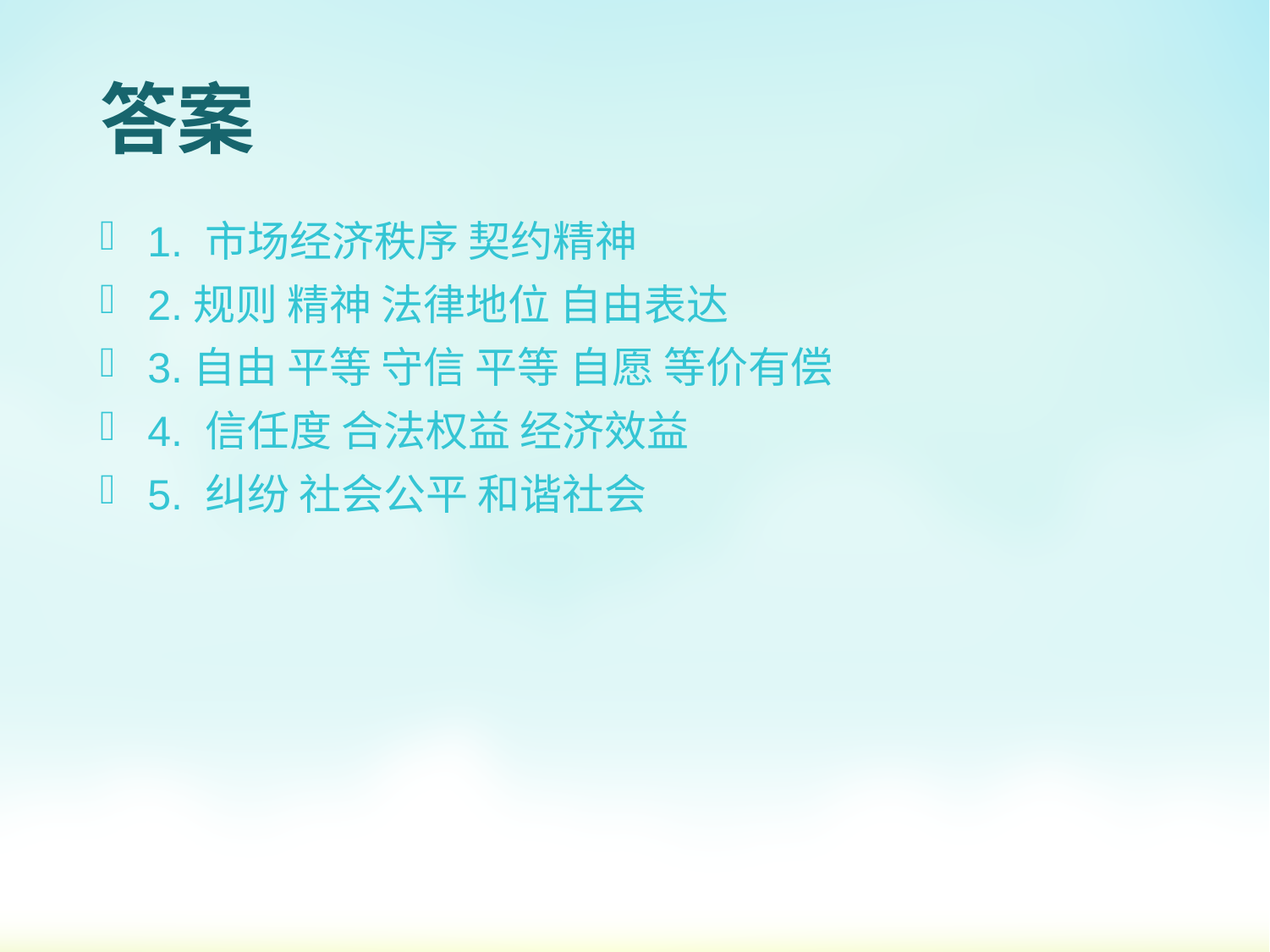

# 答案
1. 市场经济秩序 契约精神
2.规则 精神 法律地位 自由表达
3.自由 平等 守信 平等 自愿 等价有偿
4. 信任度 合法权益 经济效益
5. 纠纷 社会公平 和谐社会